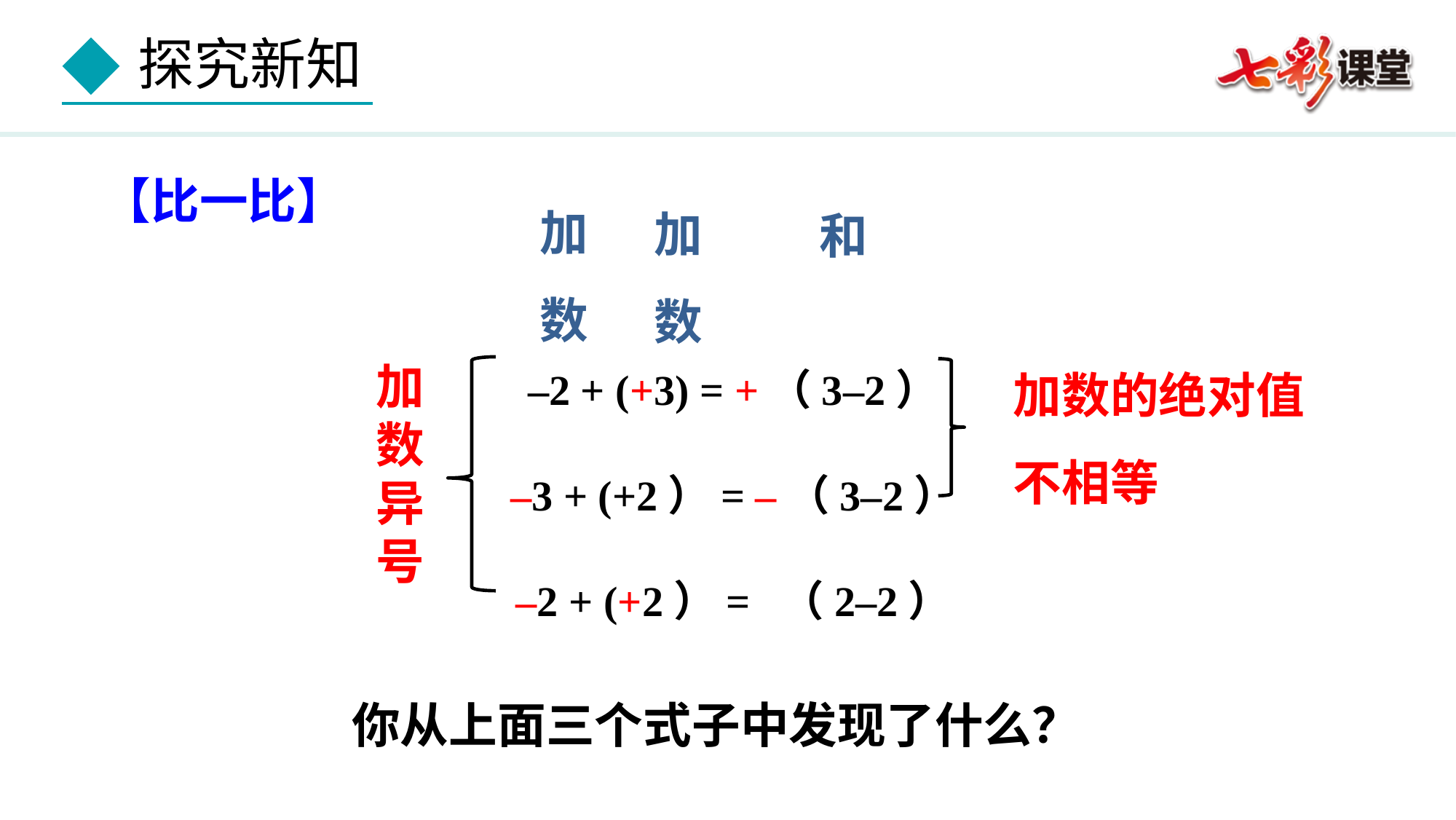

【比一比】
加数
加数
和

  –2 + (+3) = +（3–2）
  –3 + (+2）= –（3–2）
  –2 + (+2）=  （2–2）
加数的绝对值不相等
加数异号

你从上面三个式子中发现了什么？